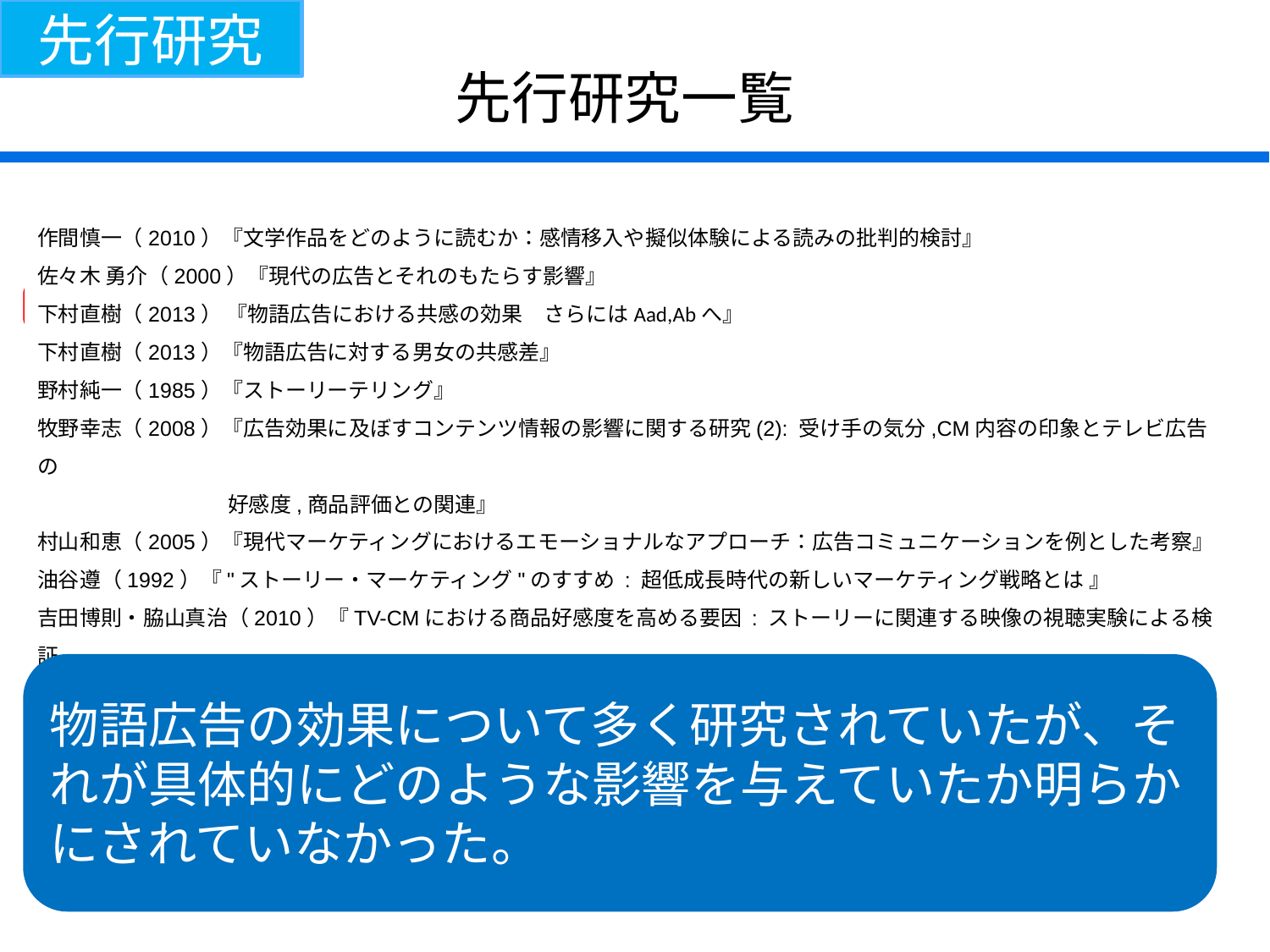

先行研究
先行研究一覧
作間慎一（2010）『文学作品をどのように読むか：感情移入や擬似体験による読みの批判的検討』
佐々木 勇介（2000）『現代の広告とそれのもたらす影響』
下村直樹（2013） 『物語広告における共感の効果　さらにはAad,Abへ』
下村直樹（2013）『物語広告に対する男女の共感差』
野村純一（1985）『ストーリーテリング』
牧野幸志（2008）『広告効果に及ぼすコンテンツ情報の影響に関する研究(2): 受け手の気分,CM内容の印象とテレビ広告の
　　　　　　　　　好感度,商品評価との関連』
村山和恵（2005）『現代マーケティングにおけるエモーショナルなアプローチ：広告コミュニケーションを例とした考察』
油谷遵（1992）『"ストーリー・マーケティング"のすすめ : 超低成長時代の新しいマーケティング戦略とは 』
吉田博則・脇山真治（2010）『TV-CMにおける商品好感度を高める要因 : ストーリーに関連する映像の視聴実験による検証
　　　　　　　(情報デザイン)』

物語広告の効果について多く研究されていたが、それが具体的にどのような影響を与えていたか明らかにされていなかった。